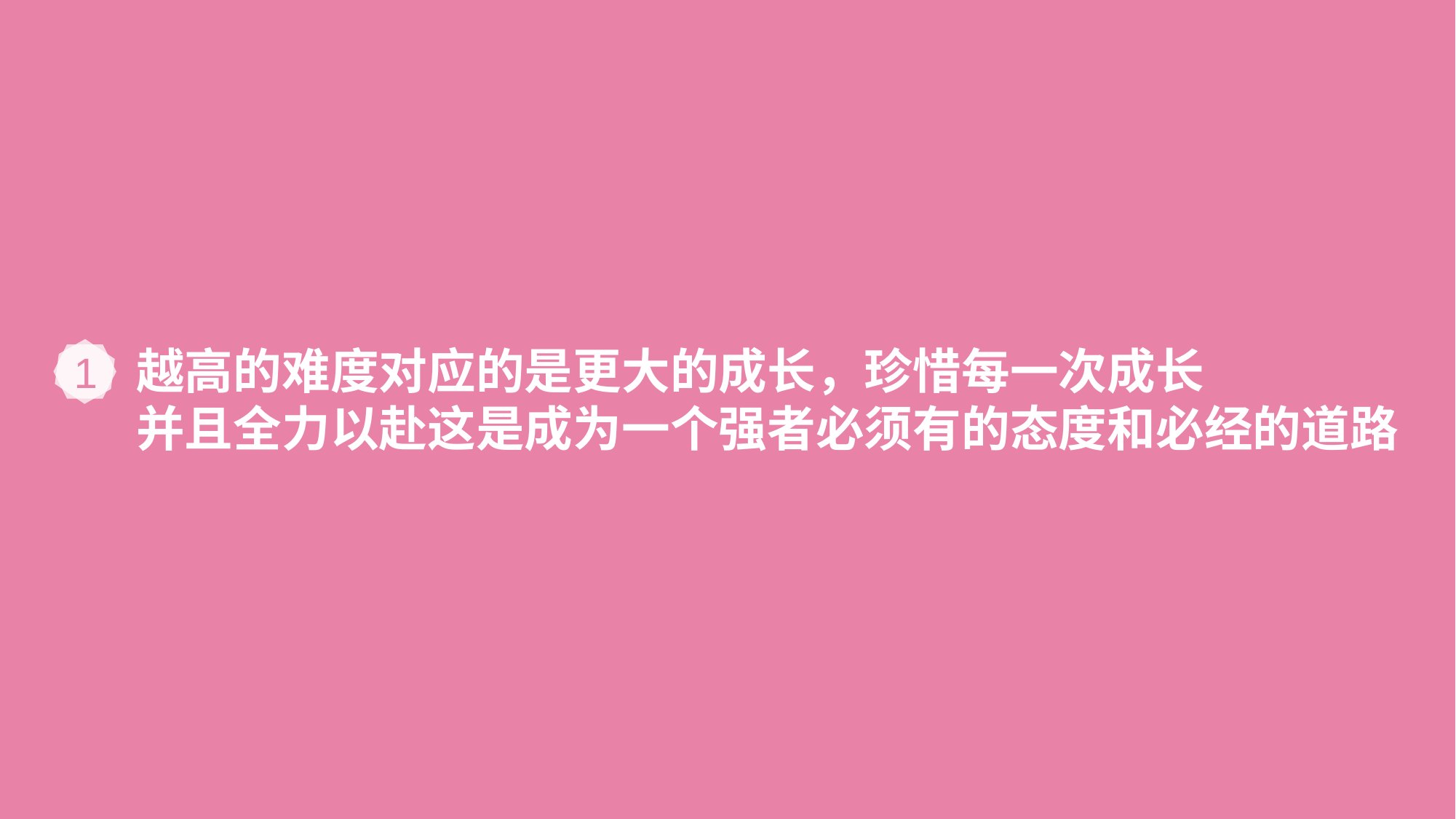

越高的难度对应的是更大的成长，珍惜每一次成长
并且全力以赴这是成为一个强者必须有的态度和必经的道路
1